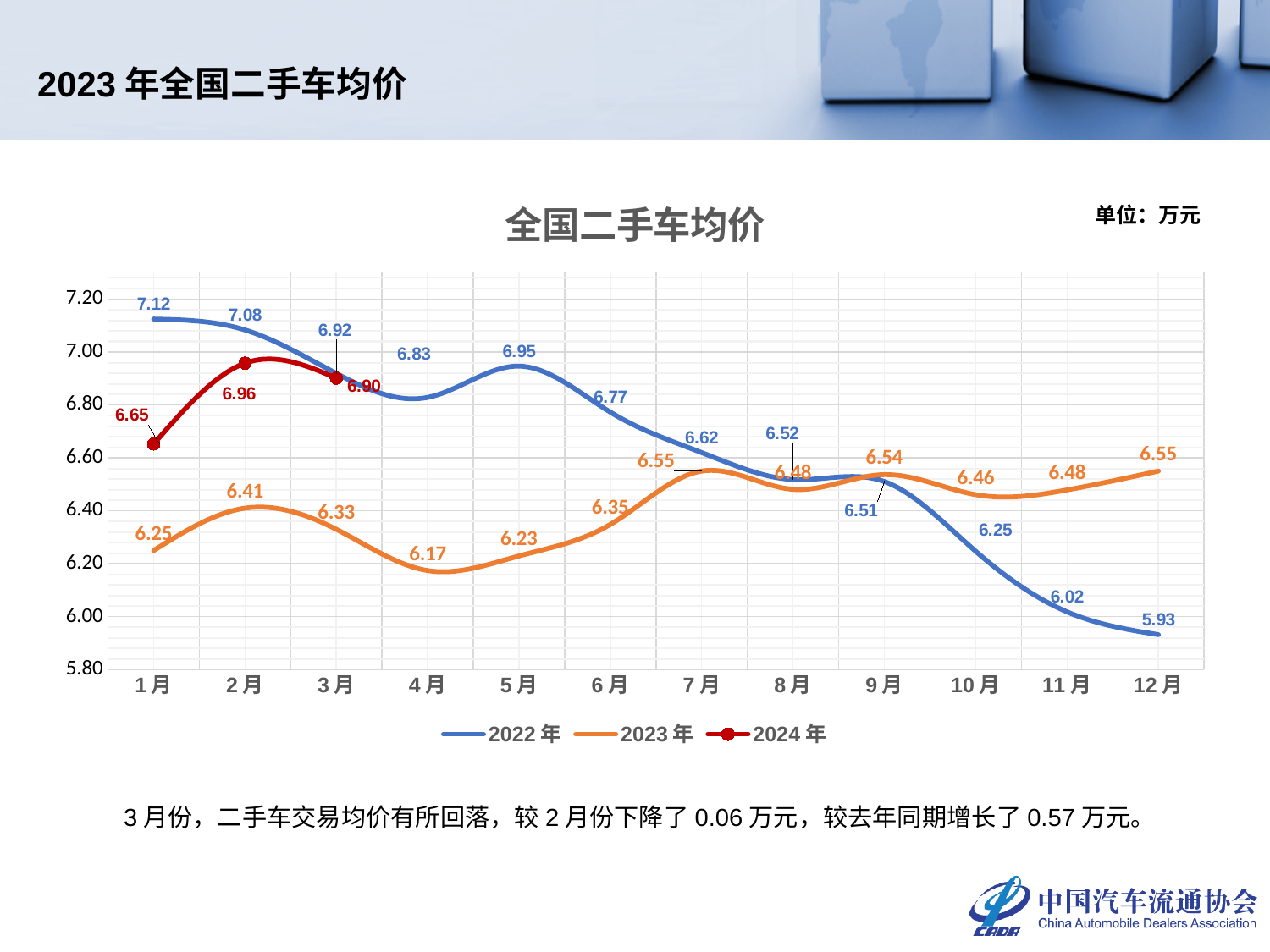

# 2023年全国二手车均价

### Chart: 全国二手车均价

| Category | 2022年 | 2023年 | 2024年 |
|---|---|---|---|
| 1月 | 7.12457956589588 | 6.25 | 6.652408197037847 |
| 2月 | 7.0835034472739045 | 6.41 | 6.957954762774619 |
| 3月 | 6.9190462141980005 | 6.33 | 6.901484115178985 |
| 4月 | 6.828469330787926 | 6.174000856886054 | None |
| 5月 | 6.9467845891310045 | 6.22942423535897 | None |
| 6月 | 6.772682774082751 | 6.348542782945777 | None |
| 7月 | 6.62 | 6.55 | None |
| 8月 | 6.518049046722554 | 6.481015118770775 | None |
| 9月 | 6.510593222564341 | 6.536697325234228 | None |
| 10月 | 6.246946773655435 | 6.460894376044897 | None |
| 11月 | 6.018083409644521 | 6.478862021068795 | None |
| 12月 | 5.931939002882033 | 6.55 | None |
3月份，二手车交易均价有所回落，较2月份下降了0.06万元，较去年同期增长了0.57万元。